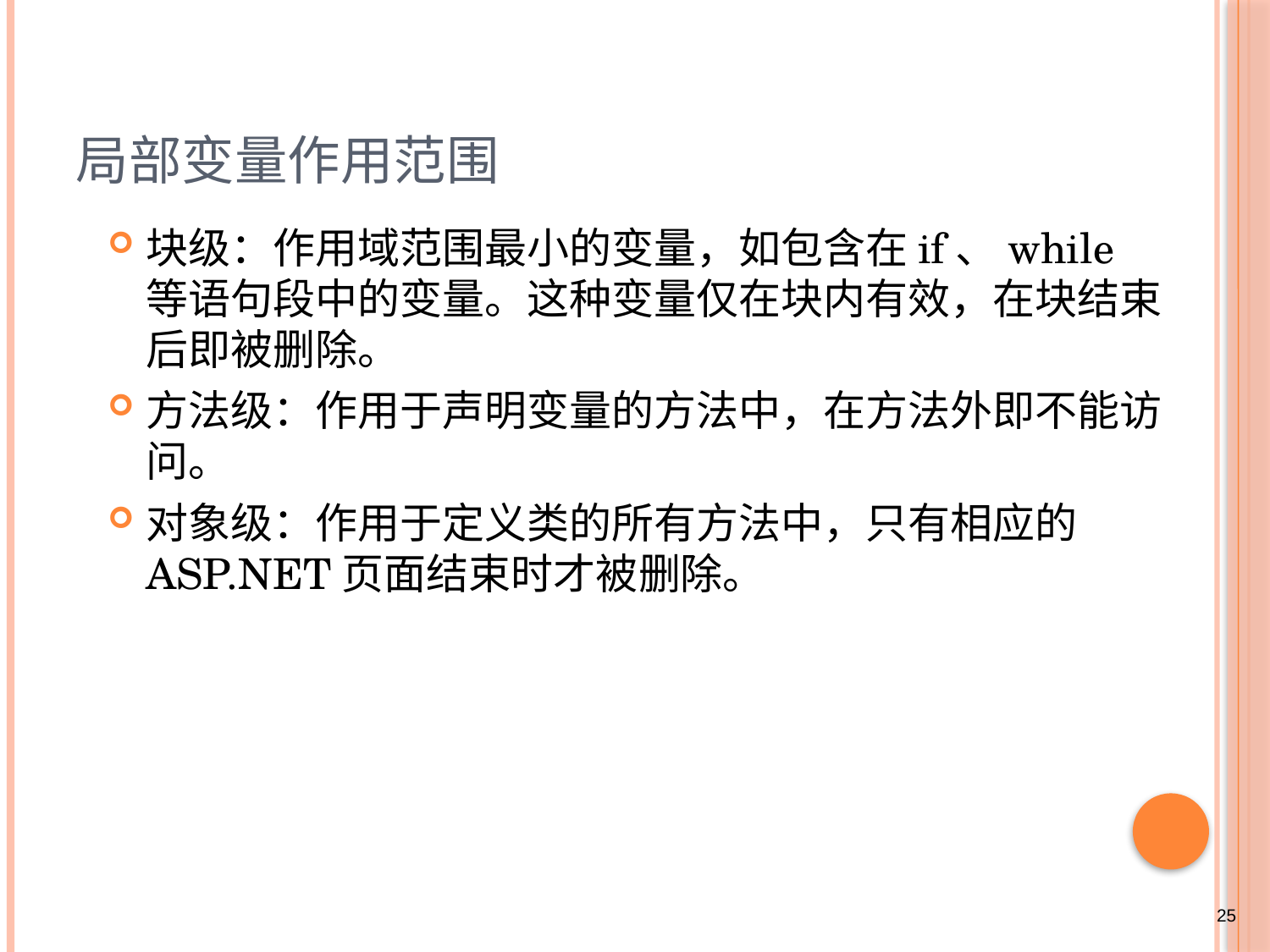

# 局部变量作用范围
块级：作用域范围最小的变量，如包含在if、while等语句段中的变量。这种变量仅在块内有效，在块结束后即被删除。
方法级：作用于声明变量的方法中，在方法外即不能访问。
对象级：作用于定义类的所有方法中，只有相应的ASP.NET页面结束时才被删除。
25